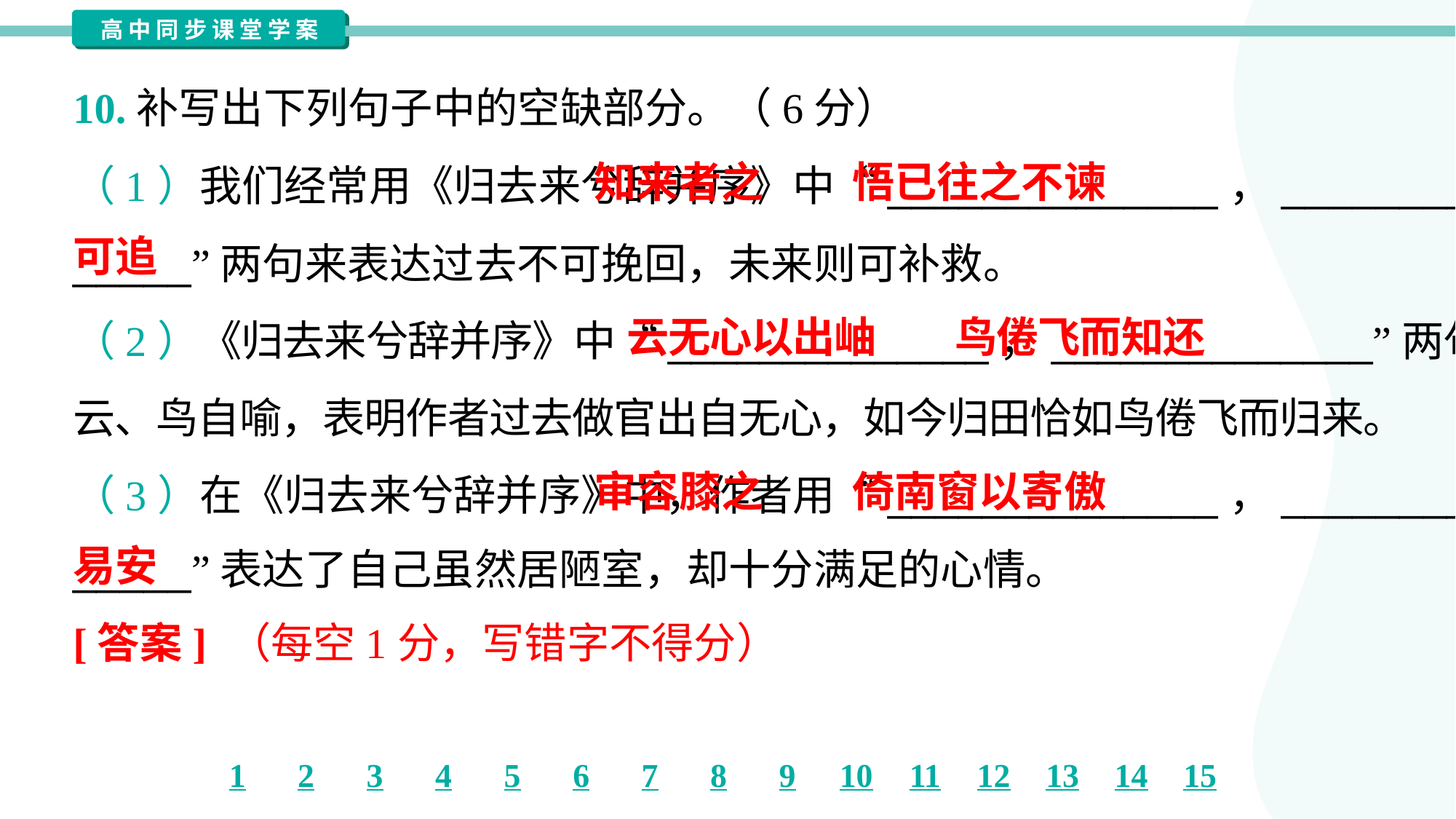

10.补写出下列句子中的空缺部分。（6分）
                                                     知来者之
可追
悟已往之不谏
（1）我们经常用《归去来兮辞并序》中“______________，_________
_____”两句来表达过去不可挽回，未来则可补救。
（2）《归去来兮辞并序》中“______________，______________”两句以
云、鸟自喻，表明作者过去做官出自无心，如今归田恰如鸟倦飞而归来。
（3）在《归去来兮辞并序》中，作者用“______________，_________
_____”表达了自己虽然居陋室，却十分满足的心情。
云无心以出岫
鸟倦飞而知还
                                                     审容膝之
易安
倚南窗以寄傲
[答案] （每空1分，写错字不得分）